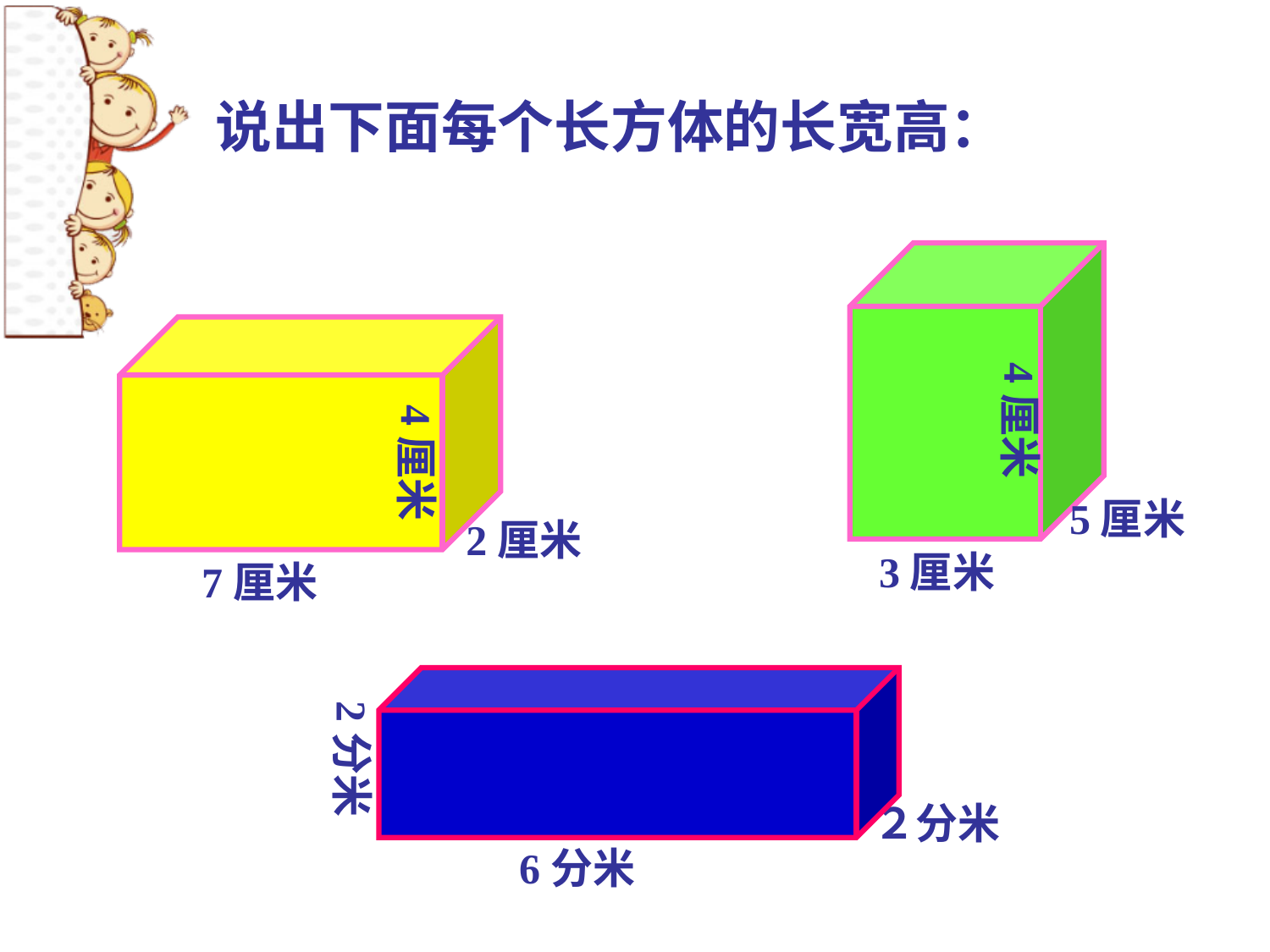

说出下面每个长方体的长宽高：

4厘米
4厘米
5厘米
2厘米
3厘米
7厘米
2分米

２分米
6分米